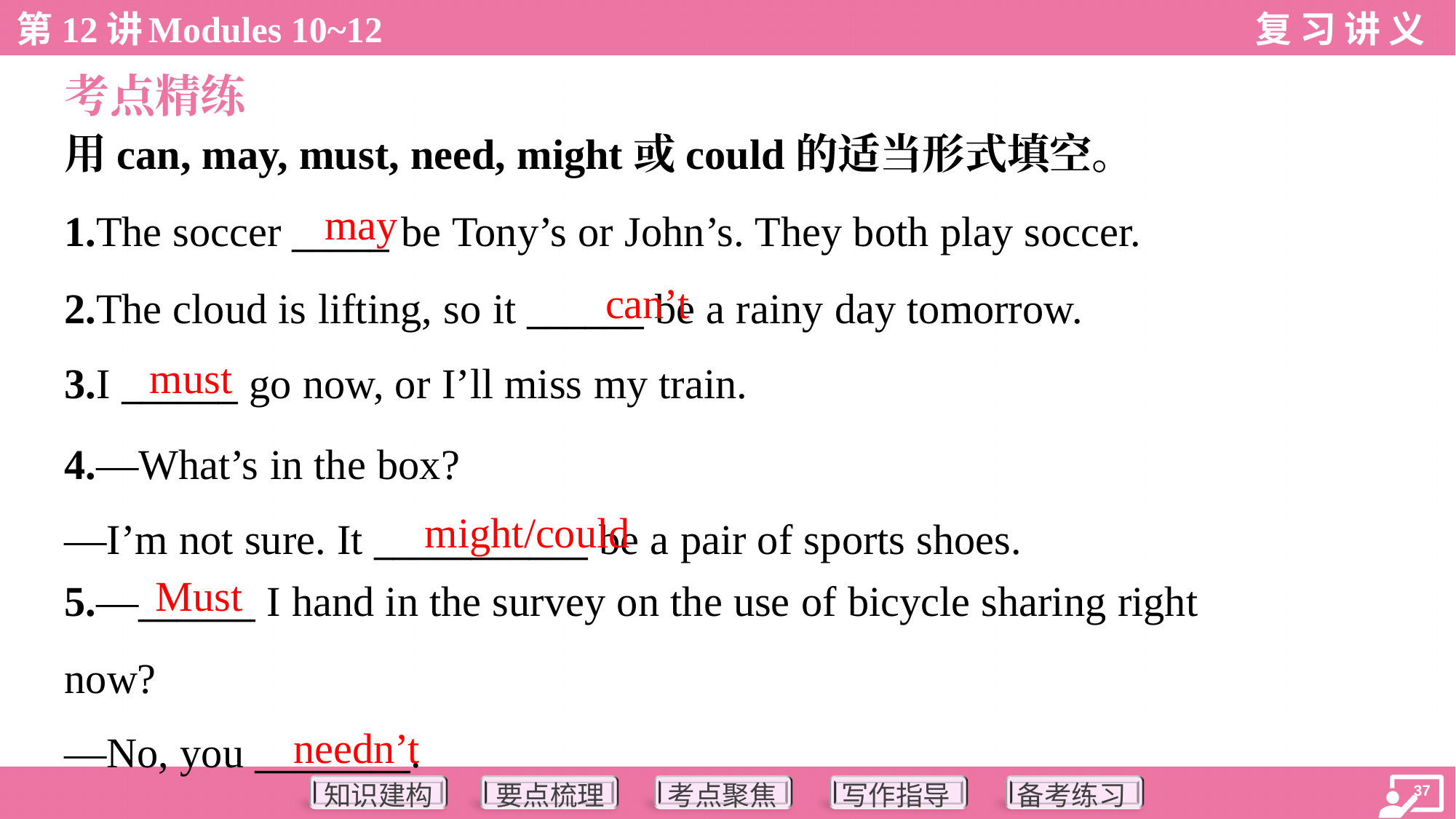

考点精练
用can, may, must, need, might或could的适当形式填空。
1.The soccer _____ be Tony’s or John’s. They both play soccer.
2.The cloud is lifting, so it ______ be a rainy day tomorrow.
3.I ______ go now, or I’ll miss my train.
may
can’t
must
4.—What’s in the box?
—I’m not sure. It ___________ be a pair of sports shoes.
might/could
Must
5.—______ I hand in the survey on the use of bicycle sharing right
now?
—No, you ________.
needn’t